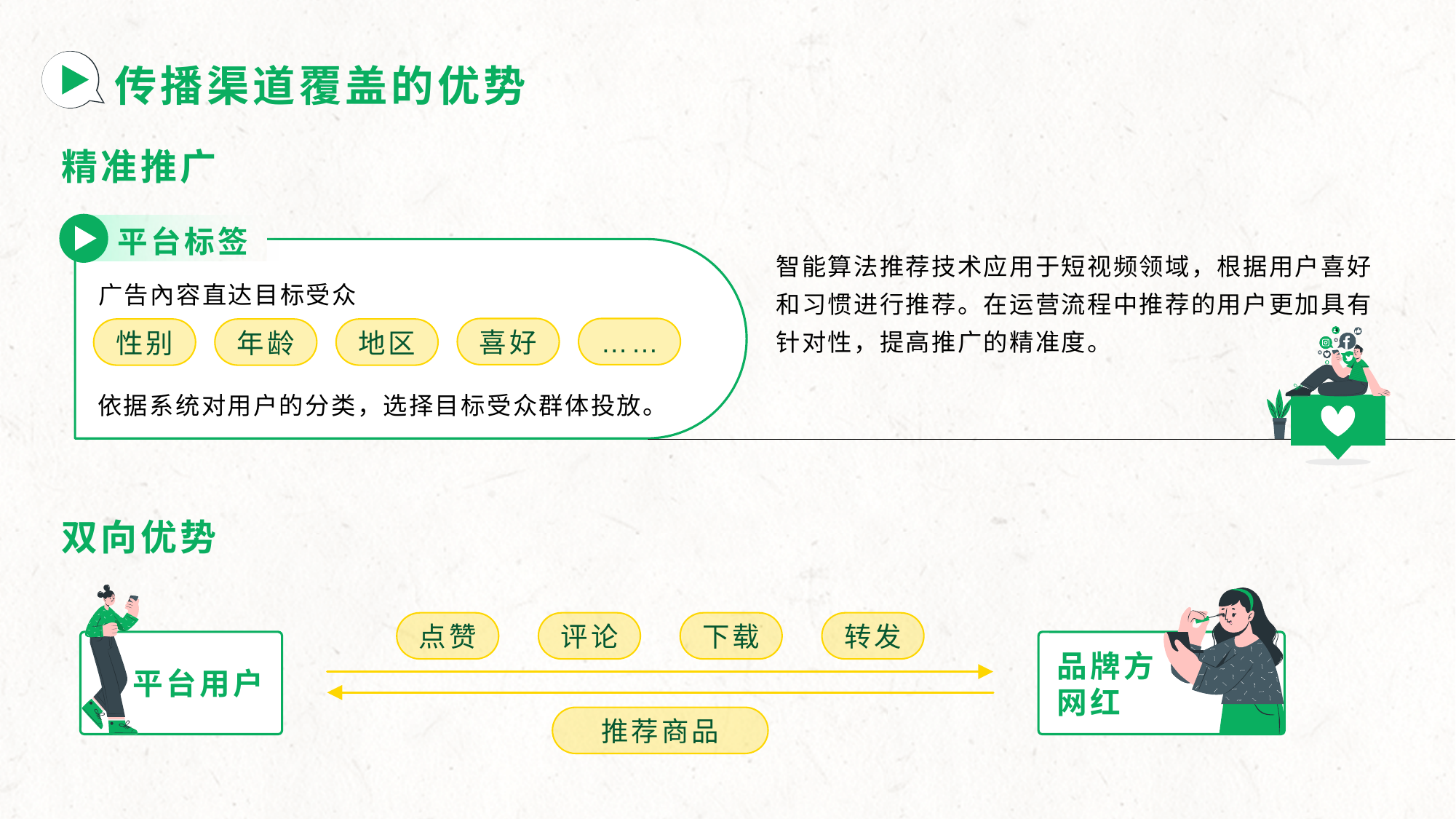

# 传播渠道覆盖的优势
精准推广

平台标签

智能算法推荐技术应用于短视频领域，根据用户喜好和习惯进行推荐。在运营流程中推荐的用户更加具有针对性，提高推广的精准度。
广告內容直达目标受众
喜好
……
性别
年龄
地区

依据系统对用户的分类，选择目标受众群体投放。
双向优势

点赞
评论
下载
转发
平台用户
品牌方
网红
推荐商品